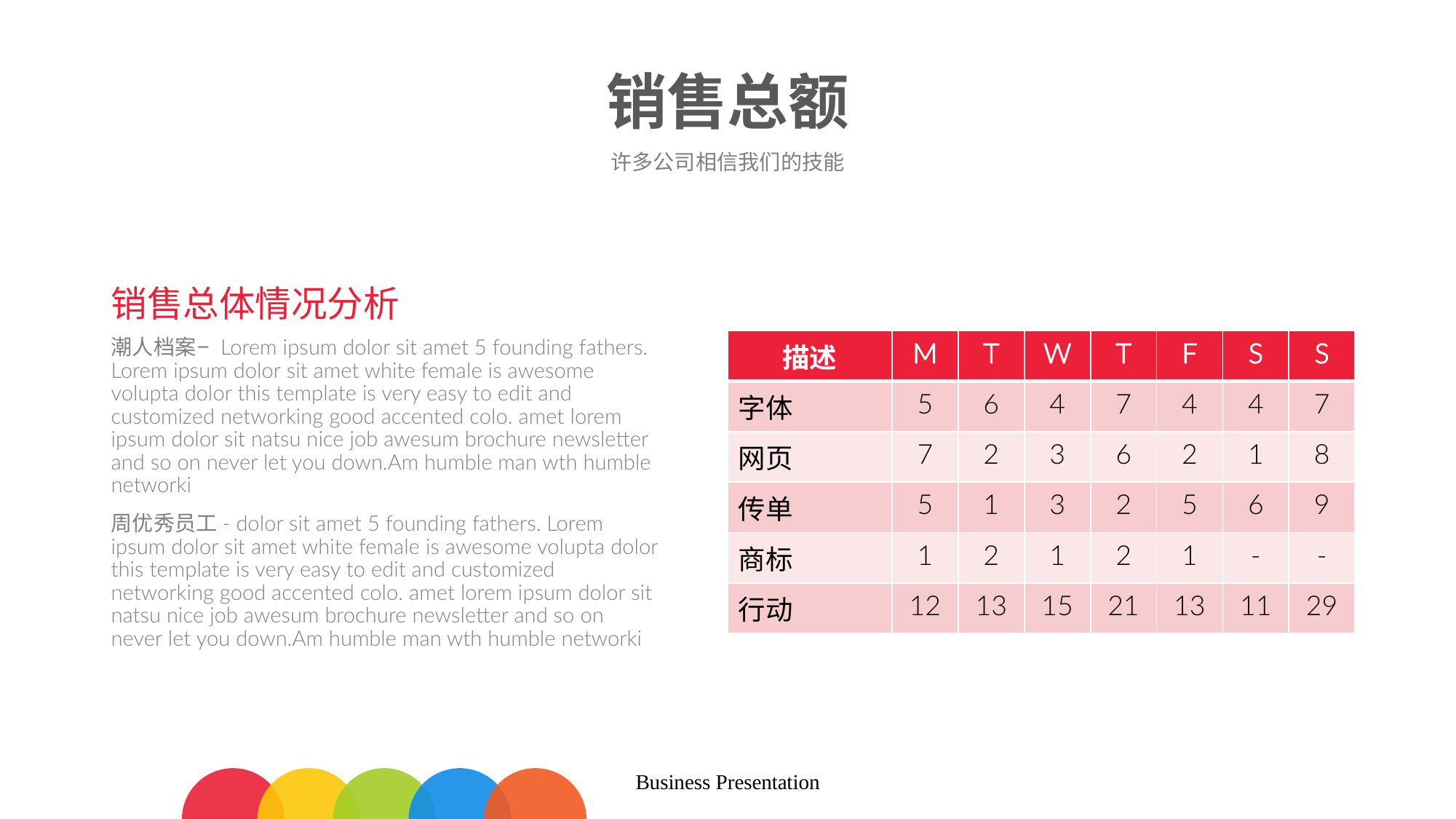

# 销售总额
许多公司相信我们的技能
销售总体情况分析
潮人档案– Lorem ipsum dolor sit amet 5 founding fathers. Lorem ipsum dolor sit amet white female is awesome volupta dolor this template is very easy to edit and customized networking good accented colo. amet lorem ipsum dolor sit natsu nice job awesum brochure newsletter and so on never let you down.Am humble man wth humble networki
周优秀员工- dolor sit amet 5 founding fathers. Lorem ipsum dolor sit amet white female is awesome volupta dolor this template is very easy to edit and customized networking good accented colo. amet lorem ipsum dolor sit natsu nice job awesum brochure newsletter and so on never let you down.Am humble man wth humble networki

| 描述 | M | T | W | T | F | S | S |
| --- | --- | --- | --- | --- | --- | --- | --- |
| 字体 | 5 | 6 | 4 | 7 | 4 | 4 | 7 |
| 网页 | 7 | 2 | 3 | 6 | 2 | 1 | 8 |
| 传单 | 5 | 1 | 3 | 2 | 5 | 6 | 9 |
| 商标 | 1 | 2 | 1 | 2 | 1 | - | - |
| 行动 | 12 | 13 | 15 | 21 | 13 | 11 | 29 |
Business Presentation
58